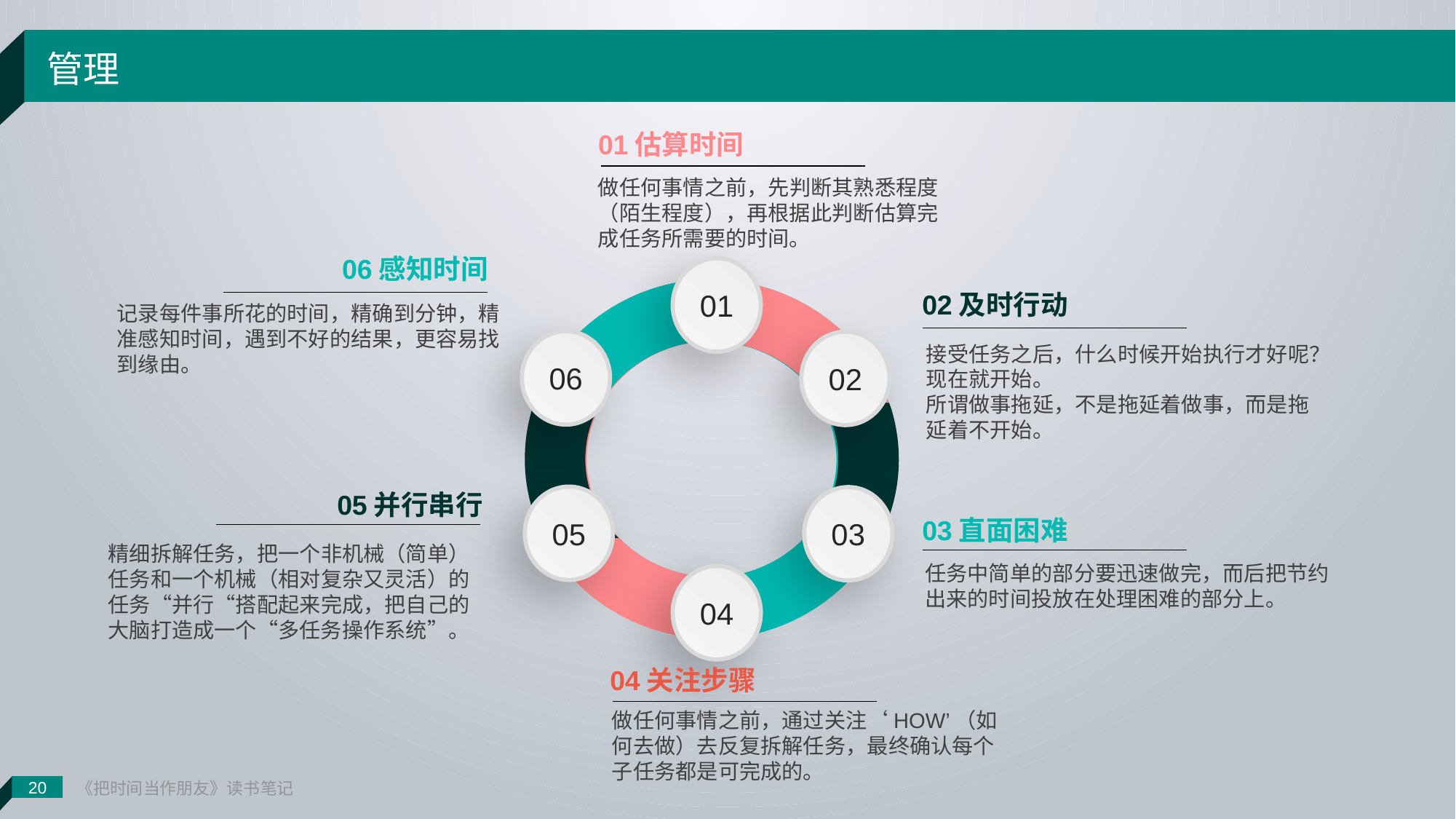

20
《把时间当作朋友》读书笔记

管理
01估算时间
做任何事情之前，先判断其熟悉程度（陌生程度），再根据此判断估算完成任务所需要的时间。
06感知时间
记录每件事所花的时间，精确到分钟，精准感知时间，遇到不好的结果，更容易找到缘由。
01

06
05

02
03
04
02及时行动
接受任务之后，什么时候开始执行才好呢？现在就开始。
所谓做事拖延，不是拖延着做事，而是拖延着不开始。
05并行串行
精细拆解任务，把一个非机械（简单）任务和一个机械（相对复杂又灵活）的任务“并行“搭配起来完成，把自己的大脑打造成一个“多任务操作系统”。
03直面困难
任务中简单的部分要迅速做完，而后把节约出来的时间投放在处理困难的部分上。
04关注步骤
做任何事情之前，通过关注‘HOW’（如何去做）去反复拆解任务，最终确认每个子任务都是可完成的。